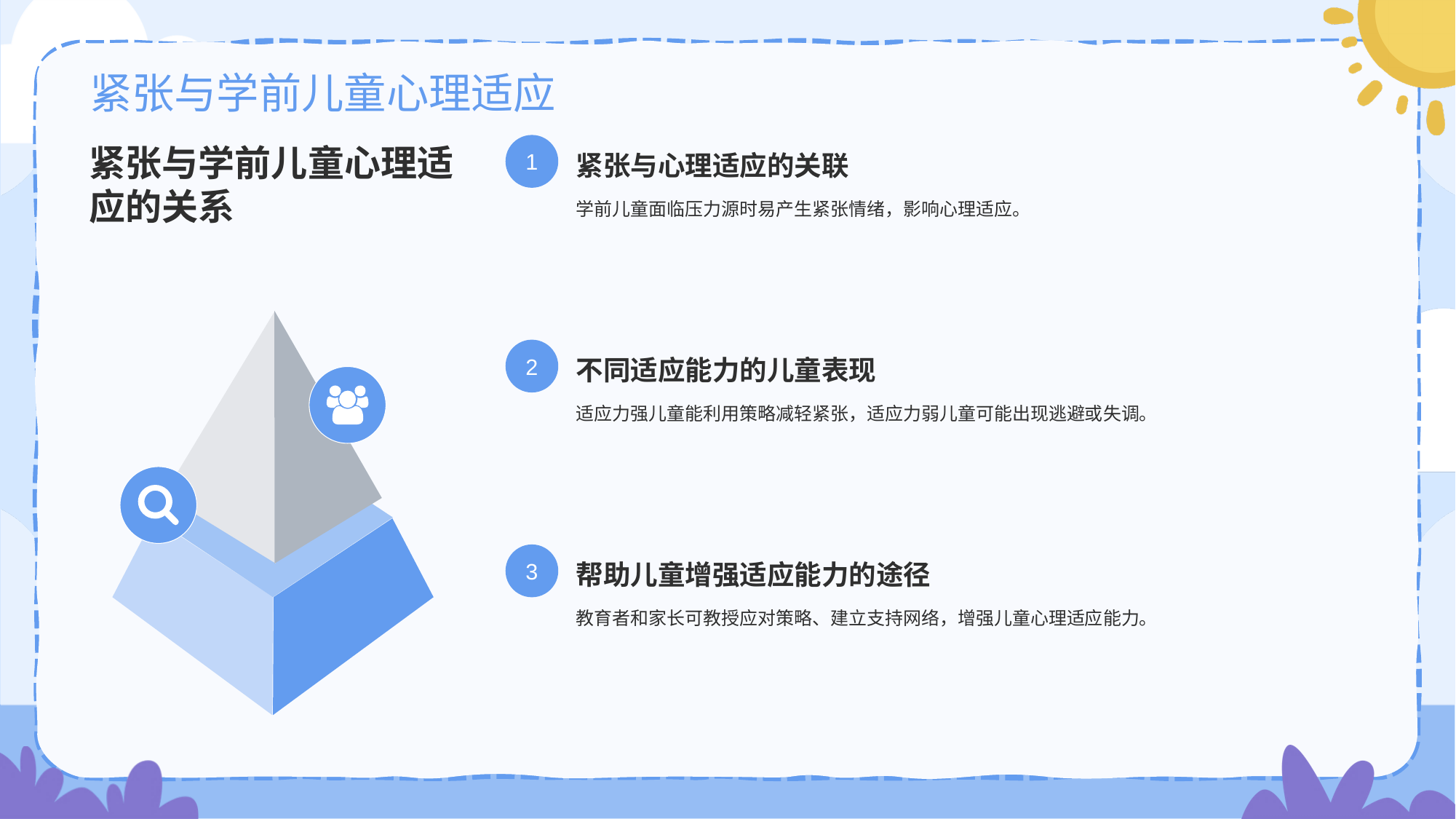

# 紧张与学前儿童心理适应
紧张与学前儿童心理适应的关系
1
紧张与心理适应的关联
学前儿童面临压力源时易产生紧张情绪，影响心理适应。

2
不同适应能力的儿童表现
适应力强儿童能利用策略减轻紧张，适应力弱儿童可能出现逃避或失调。
3
帮助儿童增强适应能力的途径
教育者和家长可教授应对策略、建立支持网络，增强儿童心理适应能力。